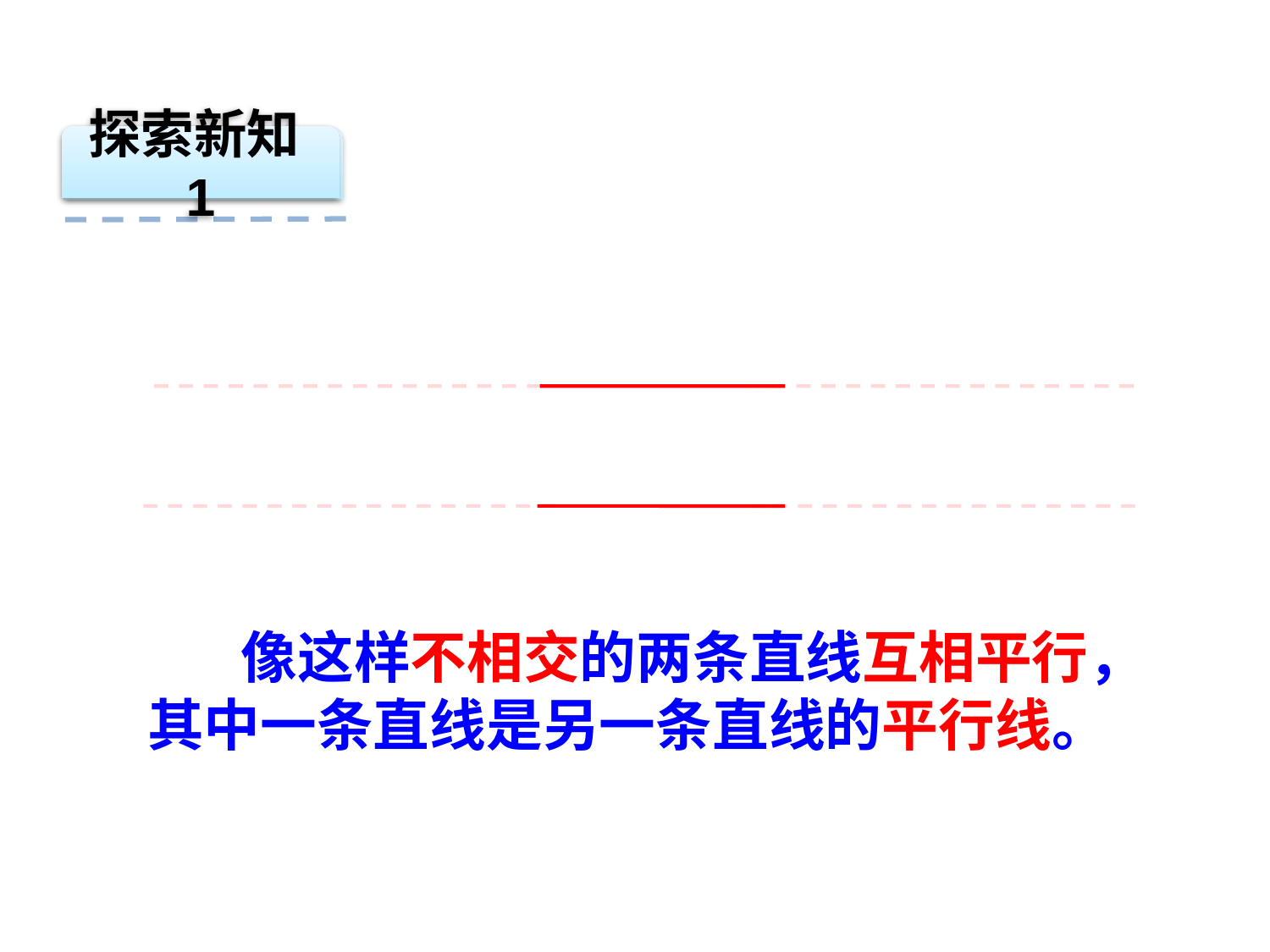

探索新知1

          像这样不相交的两条直线互相平行，其中一条直线是另一条直线的平行线。